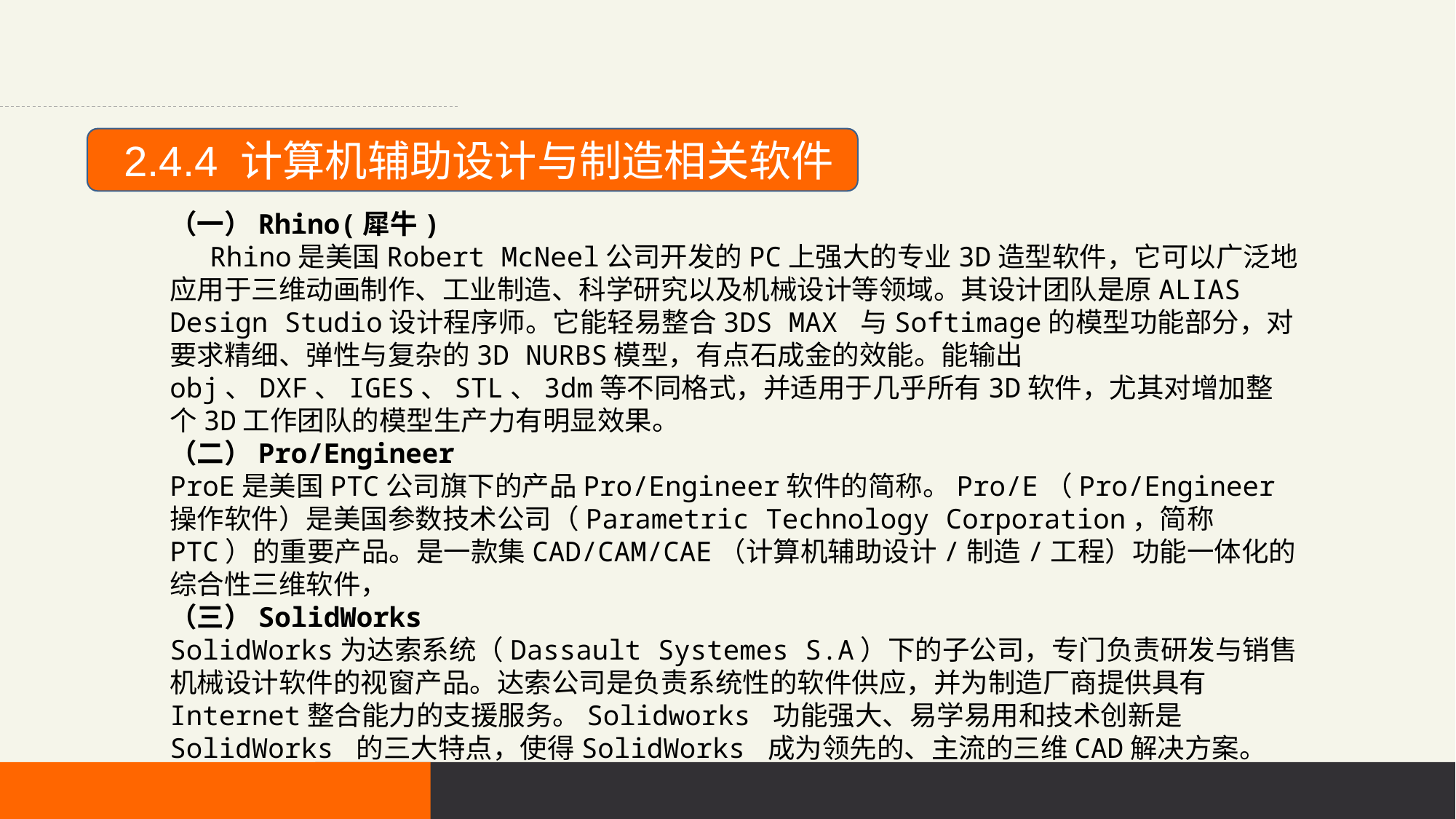

2.4.4 计算机辅助设计与制造相关软件

（一）Rhino(犀牛)
　 Rhino是美国Robert McNeel公司开发的PC上强大的专业3D造型软件，它可以广泛地应用于三维动画制作、工业制造、科学研究以及机械设计等领域。其设计团队是原ALIAS Design Studio设计程序师。它能轻易整合3DS MAX 与Softimage的模型功能部分，对要求精细、弹性与复杂的3D NURBS模型，有点石成金的效能。能输出obj、DXF、IGES、STL、3dm等不同格式，并适用于几乎所有3D软件，尤其对增加整个3D工作团队的模型生产力有明显效果。
（二）Pro/Engineer
ProE是美国PTC公司旗下的产品Pro/Engineer软件的简称。Pro/E（Pro/Engineer操作软件）是美国参数技术公司（Parametric Technology Corporation，简称PTC）的重要产品。是一款集CAD/CAM/CAE（计算机辅助设计/制造/工程）功能一体化的综合性三维软件，
（三）SolidWorks
SolidWorks为达索系统（Dassault Systemes S.A）下的子公司，专门负责研发与销售机械设计软件的视窗产品。达索公司是负责系统性的软件供应，并为制造厂商提供具有Internet整合能力的支援服务。Solidworks 功能强大、易学易用和技术创新是SolidWorks 的三大特点，使得SolidWorks 成为领先的、主流的三维CAD解决方案。